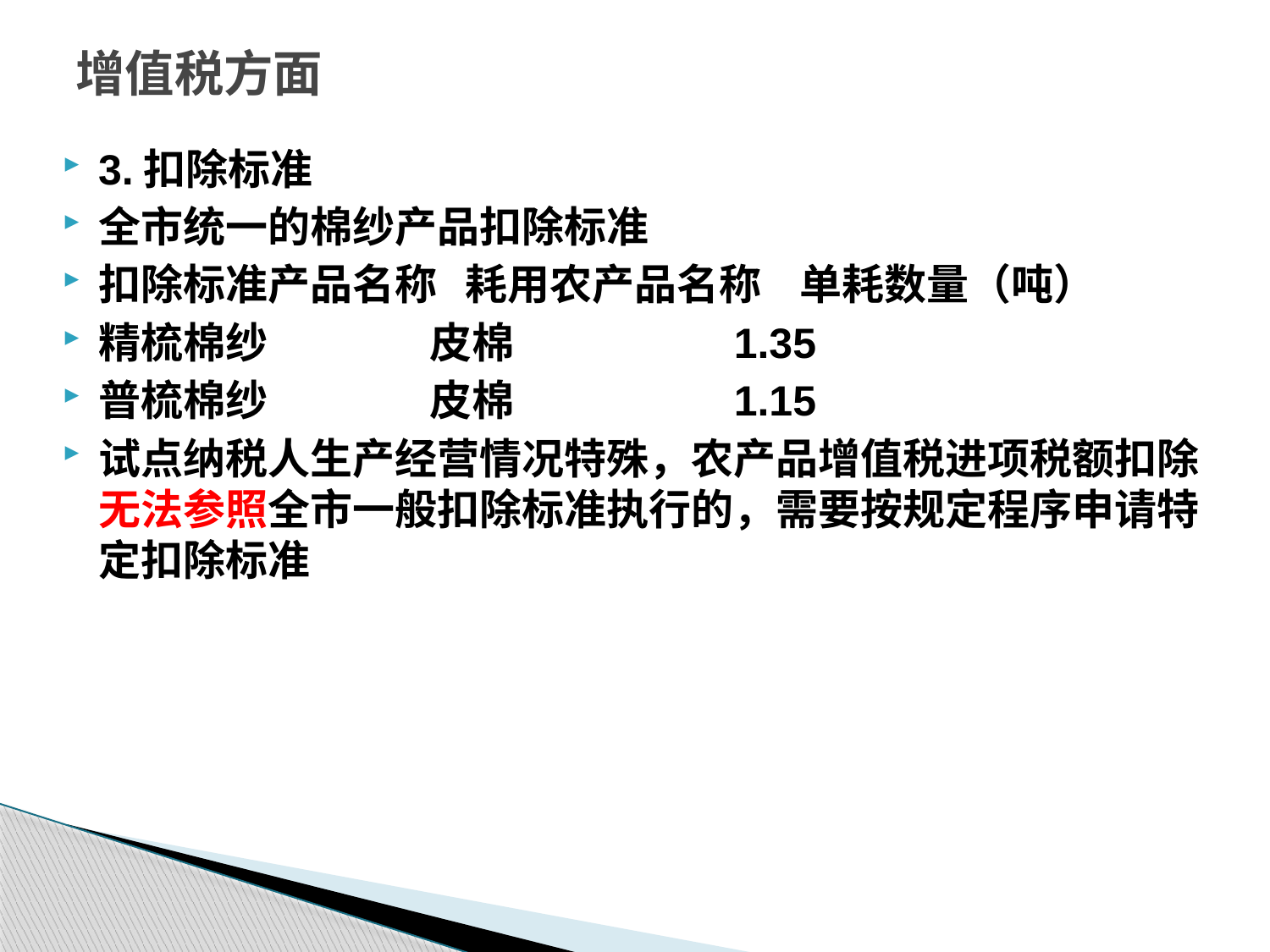

# 增值税方面
3.扣除标准
全市统一的棉纱产品扣除标准
扣除标准产品名称   耗用农产品名称    单耗数量（吨）
精梳棉纱                 皮棉                      1.35
普梳棉纱                 皮棉                      1.15
试点纳税人生产经营情况特殊，农产品增值税进项税额扣除无法参照全市一般扣除标准执行的，需要按规定程序申请特定扣除标准